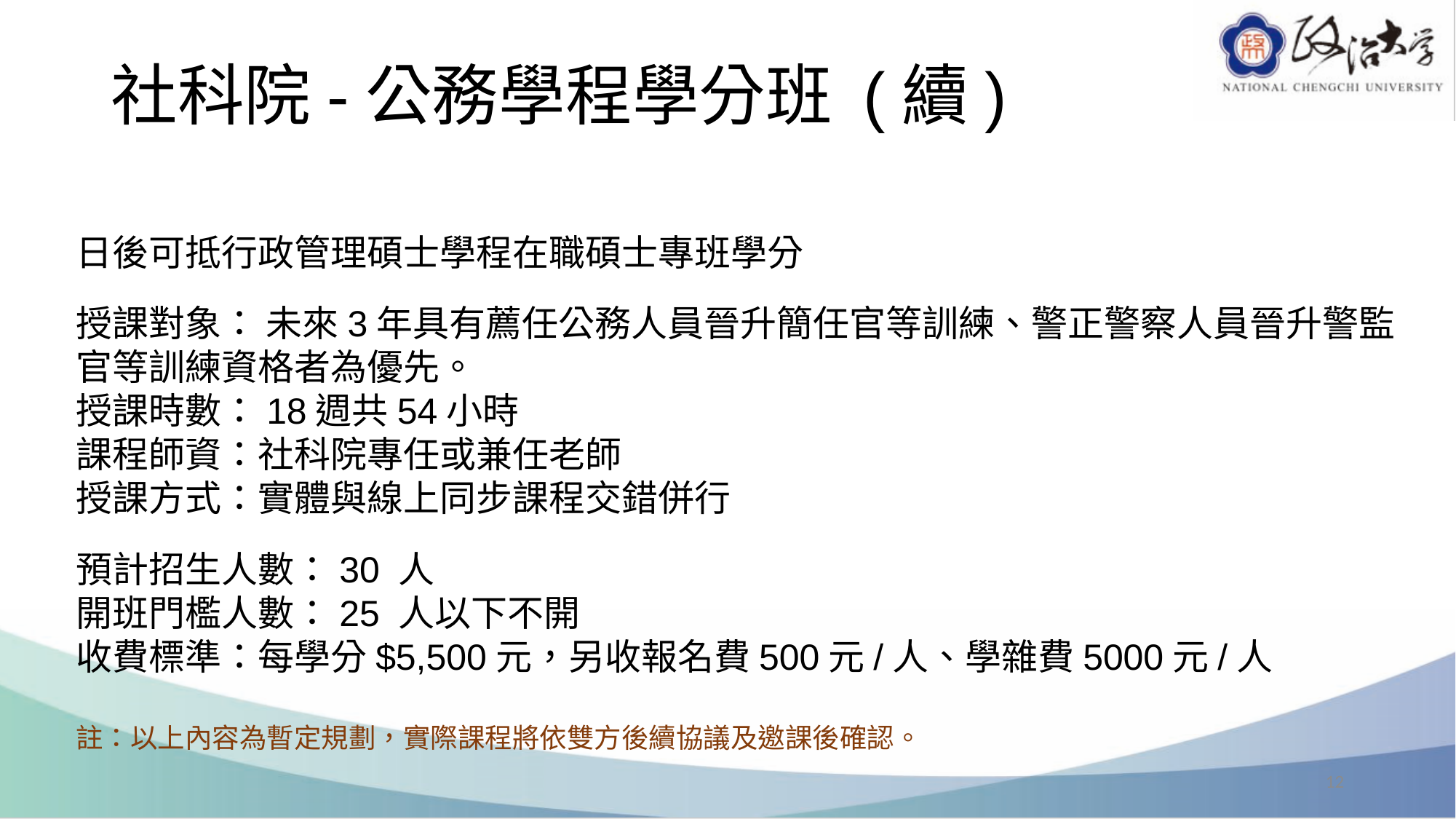

# 社科院-公務學程學分班 (續)

日後可抵行政管理碩士學程在職碩士專班學分
授課對象： 未來3年具有薦任公務人員晉升簡任官等訓練、警正警察人員晉升警監官等訓練資格者為優先。
授課時數：18週共54小時
課程師資：社科院專任或兼任老師
授課方式：實體與線上同步課程交錯併行
預計招生人數：30 人
開班門檻人數：25 人以下不開
收費標準：每學分$5,500元，另收報名費500元/人、學雜費5000元/人

註：以上內容為暫定規劃，實際課程將依雙方後續協議及邀課後確認。

12